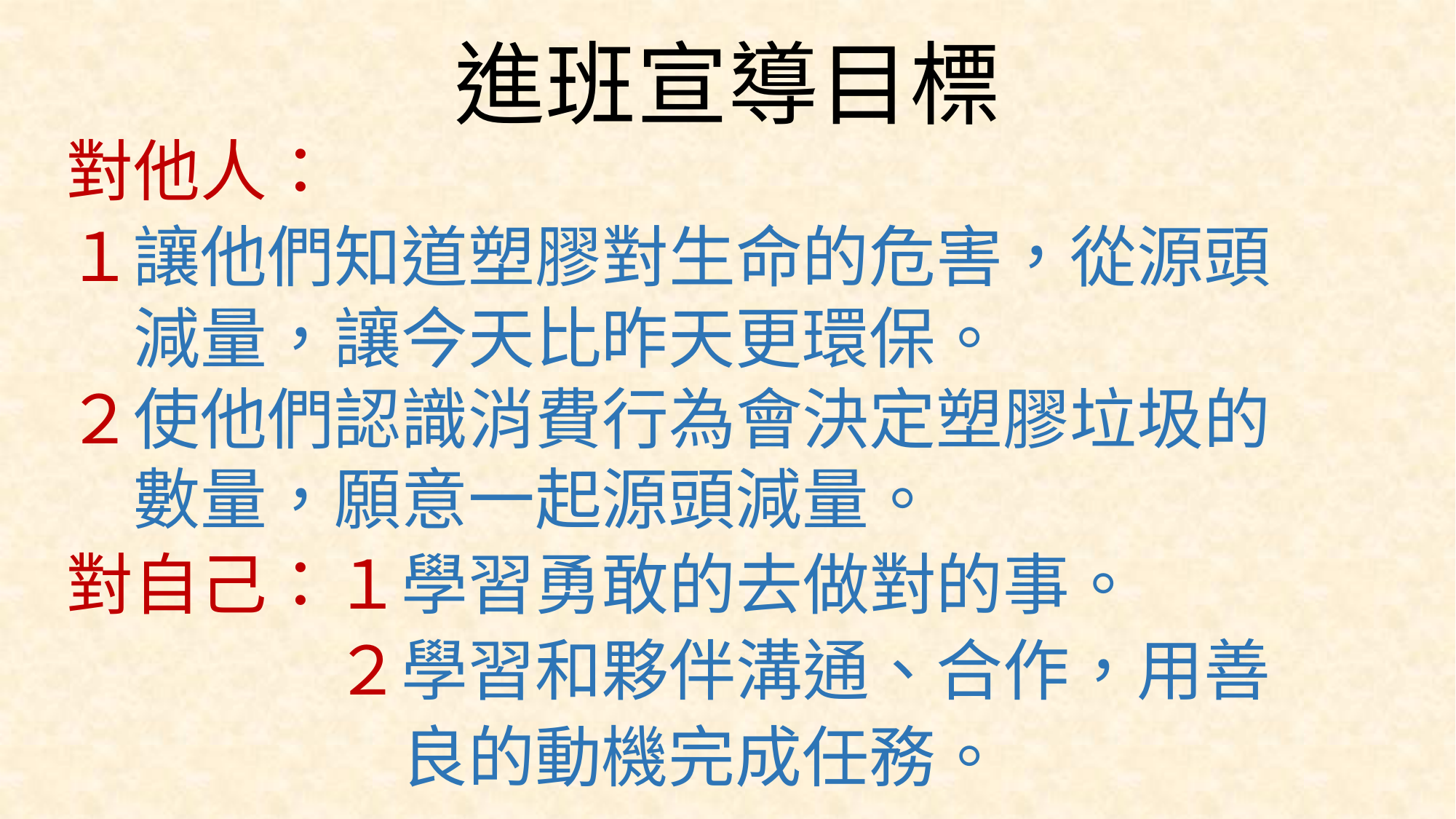

# 進班宣導目標
對他人：
１讓他們知道塑膠對生命的危害，從源頭
　減量，讓今天比昨天更環保。
２使他們認識消費行為會決定塑膠垃圾的
　數量，願意一起源頭減量。
對自己：１學習勇敢的去做對的事。
　　　　２學習和夥伴溝通、合作，用善
　　　　　良的動機完成任務。